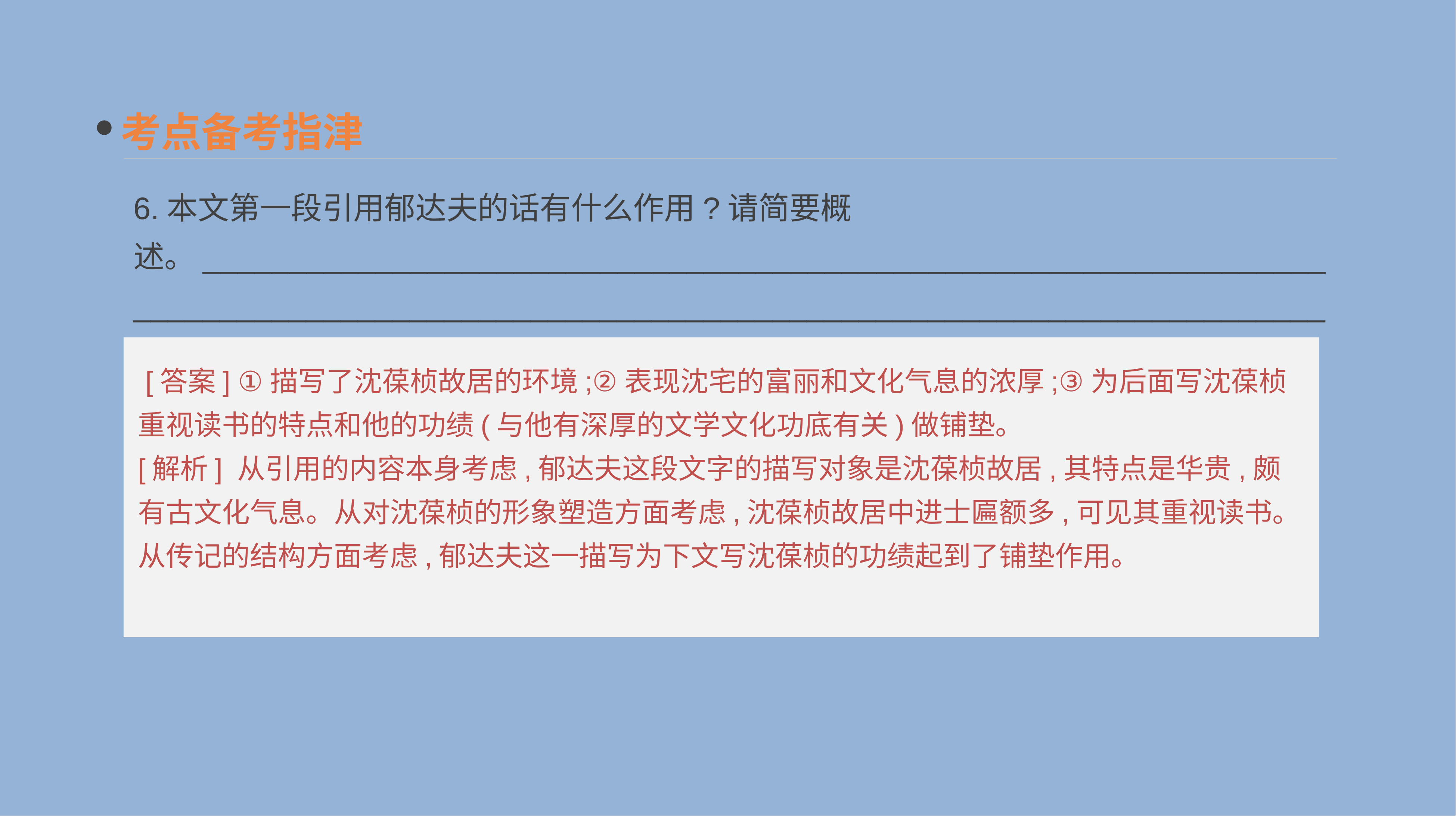

考点备考指津

6.本文第一段引用郁达夫的话有什么作用?请简要概述。__________________________________________________________________________________________________________________________________________________________________________

 [答案] ①描写了沈葆桢故居的环境;②表现沈宅的富丽和文化气息的浓厚;③为后面写沈葆桢重视读书的特点和他的功绩(与他有深厚的文学文化功底有关)做铺垫。
[解析] 从引用的内容本身考虑,郁达夫这段文字的描写对象是沈葆桢故居,其特点是华贵,颇有古文化气息。从对沈葆桢的形象塑造方面考虑,沈葆桢故居中进士匾额多,可见其重视读书。从传记的结构方面考虑,郁达夫这一描写为下文写沈葆桢的功绩起到了铺垫作用。